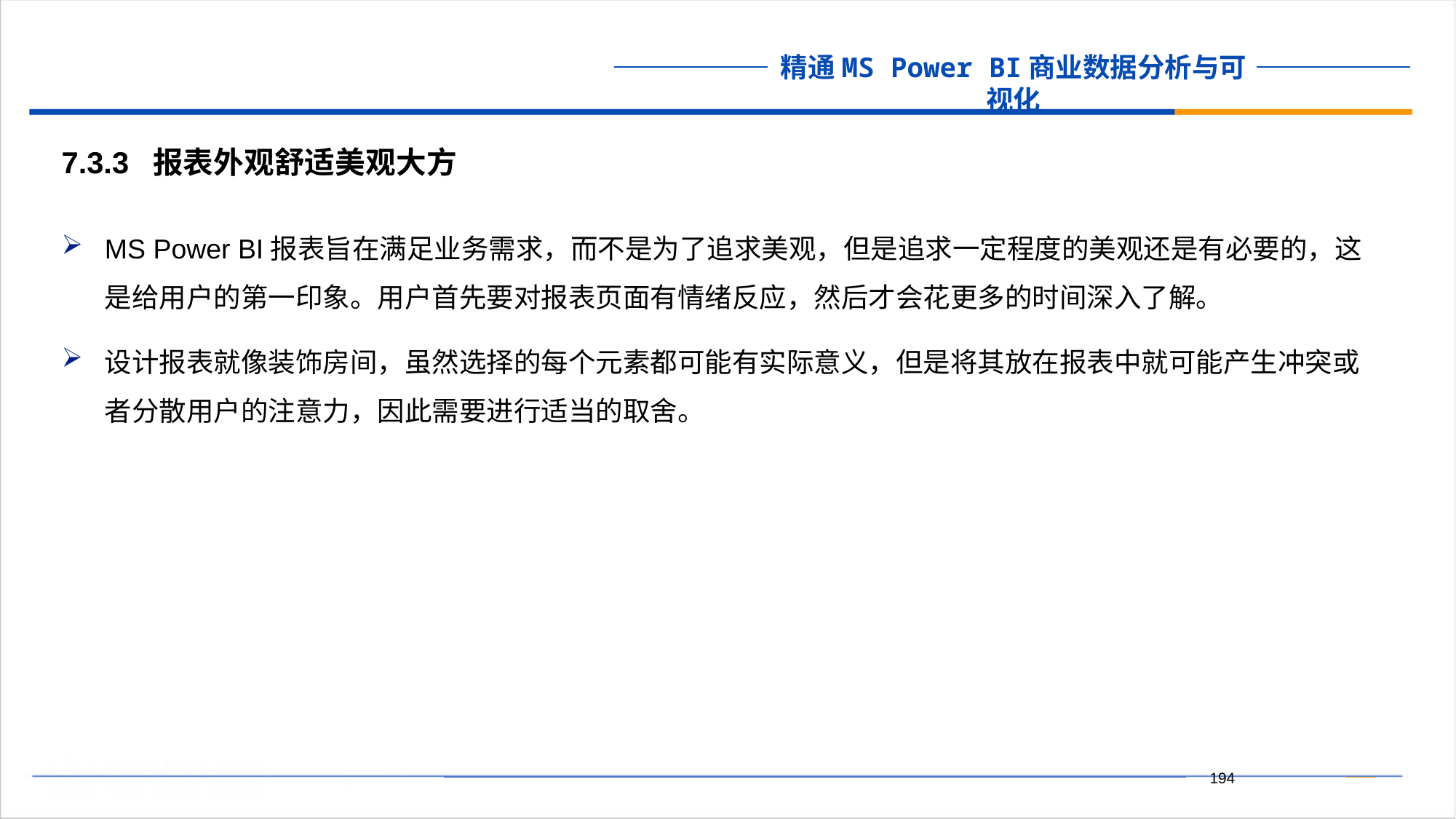

7.3.3  报表外观舒适美观大方
MS Power BI报表旨在满足业务需求，而不是为了追求美观，但是追求一定程度的美观还是有必要的，这是给用户的第一印象。用户首先要对报表页面有情绪反应，然后才会花更多的时间深入了解。
设计报表就像装饰房间，虽然选择的每个元素都可能有实际意义，但是将其放在报表中就可能产生冲突或者分散用户的注意力，因此需要进行适当的取舍。